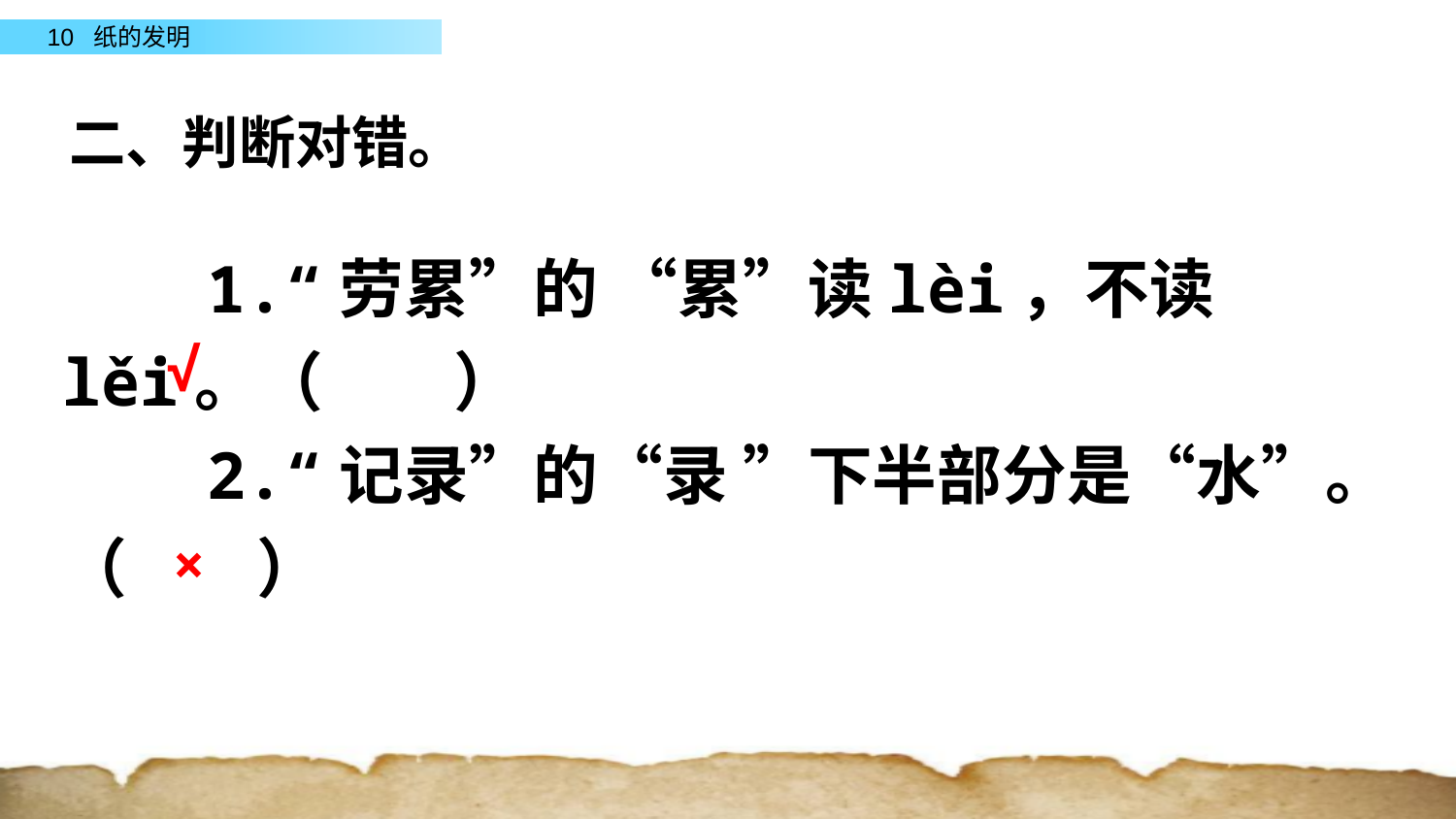

二、判断对错。
　　1.“劳累”的 “累”读lèi，不读lěi。（　　）
　　2.“记录”的“录 ”下半部分是“水”。（　　）
√
×